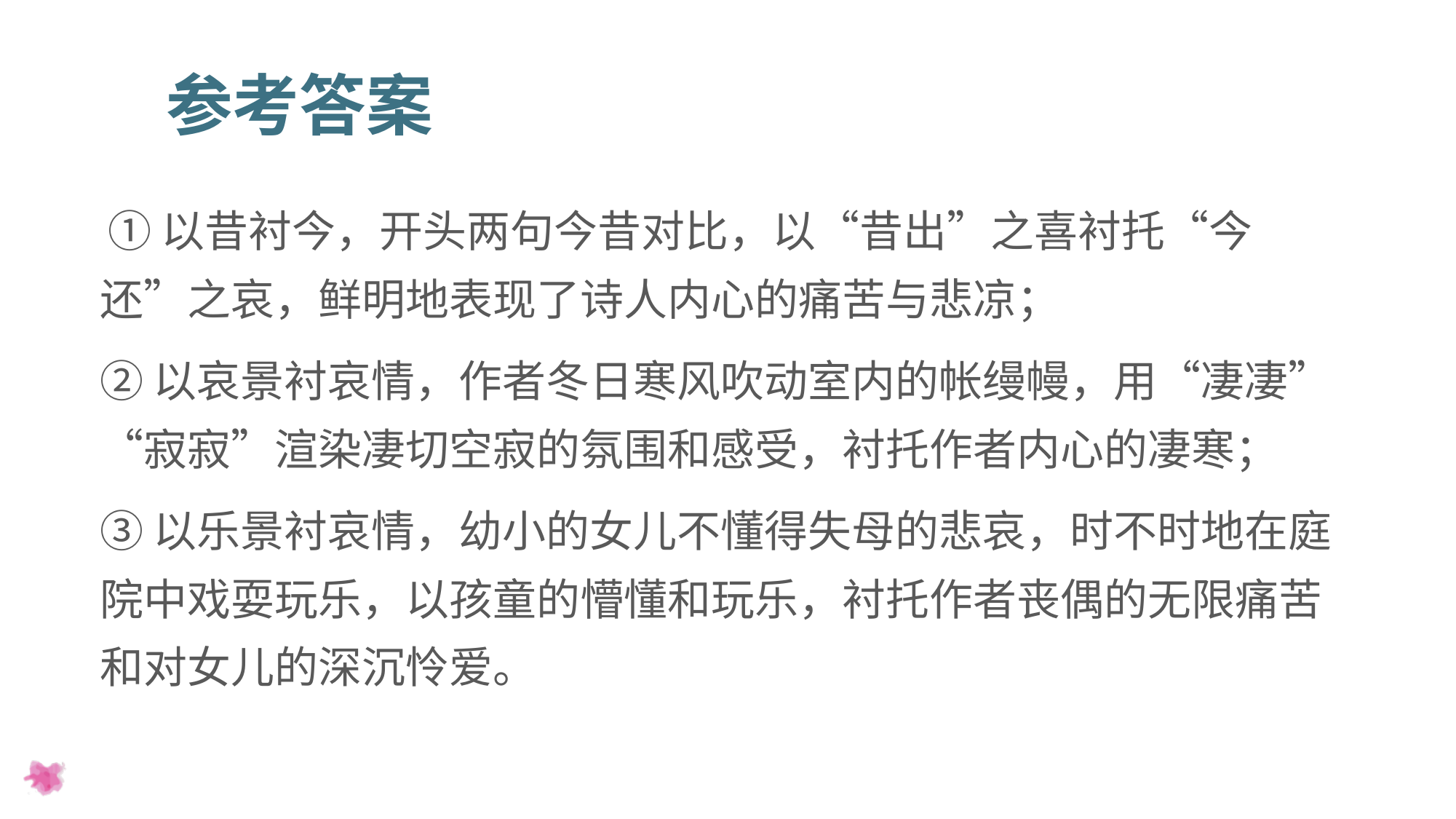

参考答案
 ①以昔衬今，开头两句今昔对比，以“昔出”之喜衬托“今还”之哀，鲜明地表现了诗人内心的痛苦与悲凉；
②以哀景衬哀情，作者冬日寒风吹动室内的帐缦幔，用“凄凄”“寂寂”渲染凄切空寂的氛围和感受，衬托作者内心的凄寒；
③以乐景衬哀情，幼小的女儿不懂得失母的悲哀，时不时地在庭院中戏耍玩乐，以孩童的懵懂和玩乐，衬托作者丧偶的无限痛苦和对女儿的深沉怜爱。